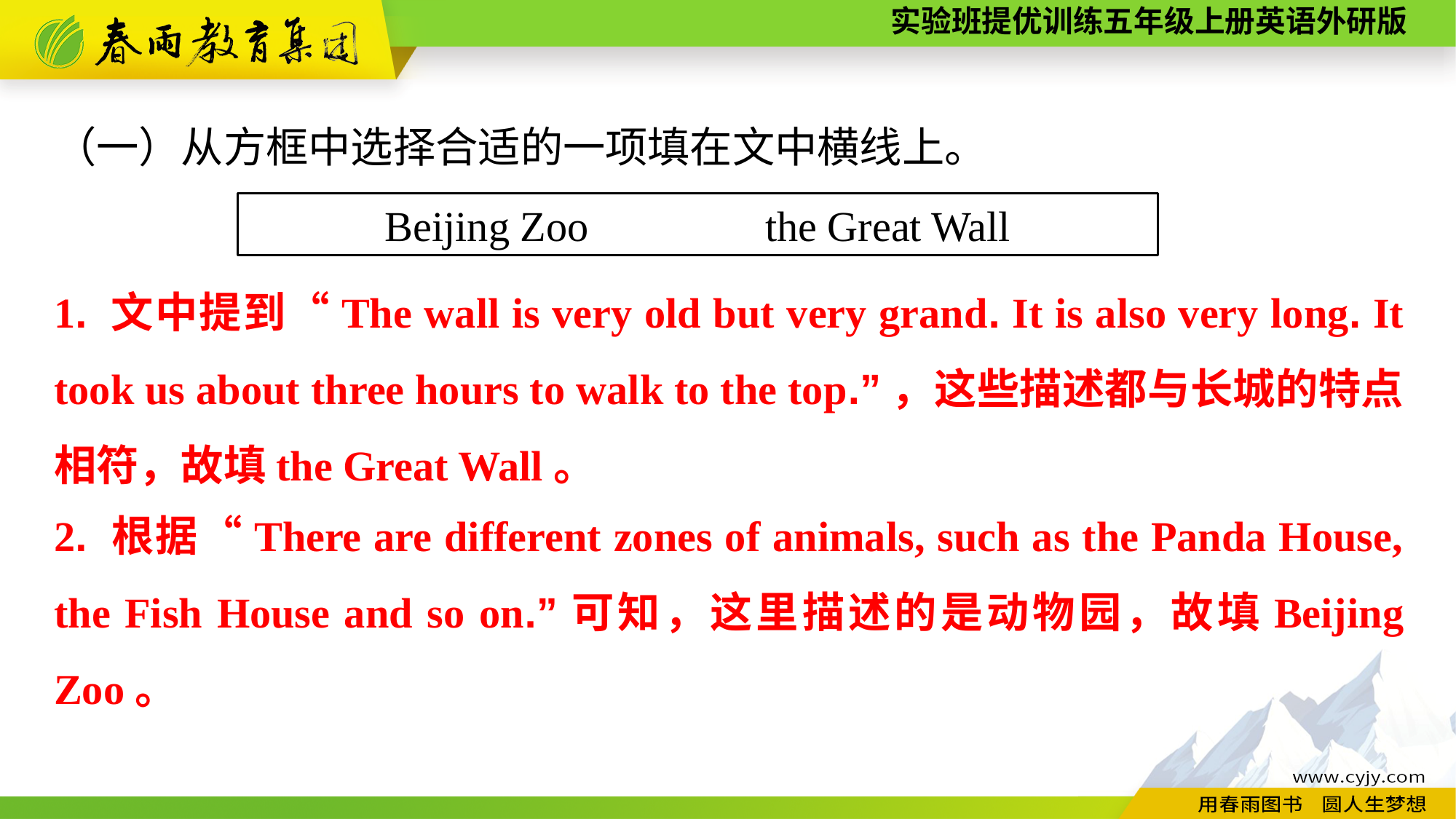

（一）从方框中选择合适的一项填在文中横线上。
Beijing Zoo　            the Great Wall
1. 文中提到“The wall is very old but very grand. It is also very long. It took us about three hours to walk to the top.”，这些描述都与长城的特点相符，故填the Great Wall。
2. 根据“There are different zones of animals, such as the Panda House, the Fish House and so on.”可知，这里描述的是动物园，故填Beijing Zoo。